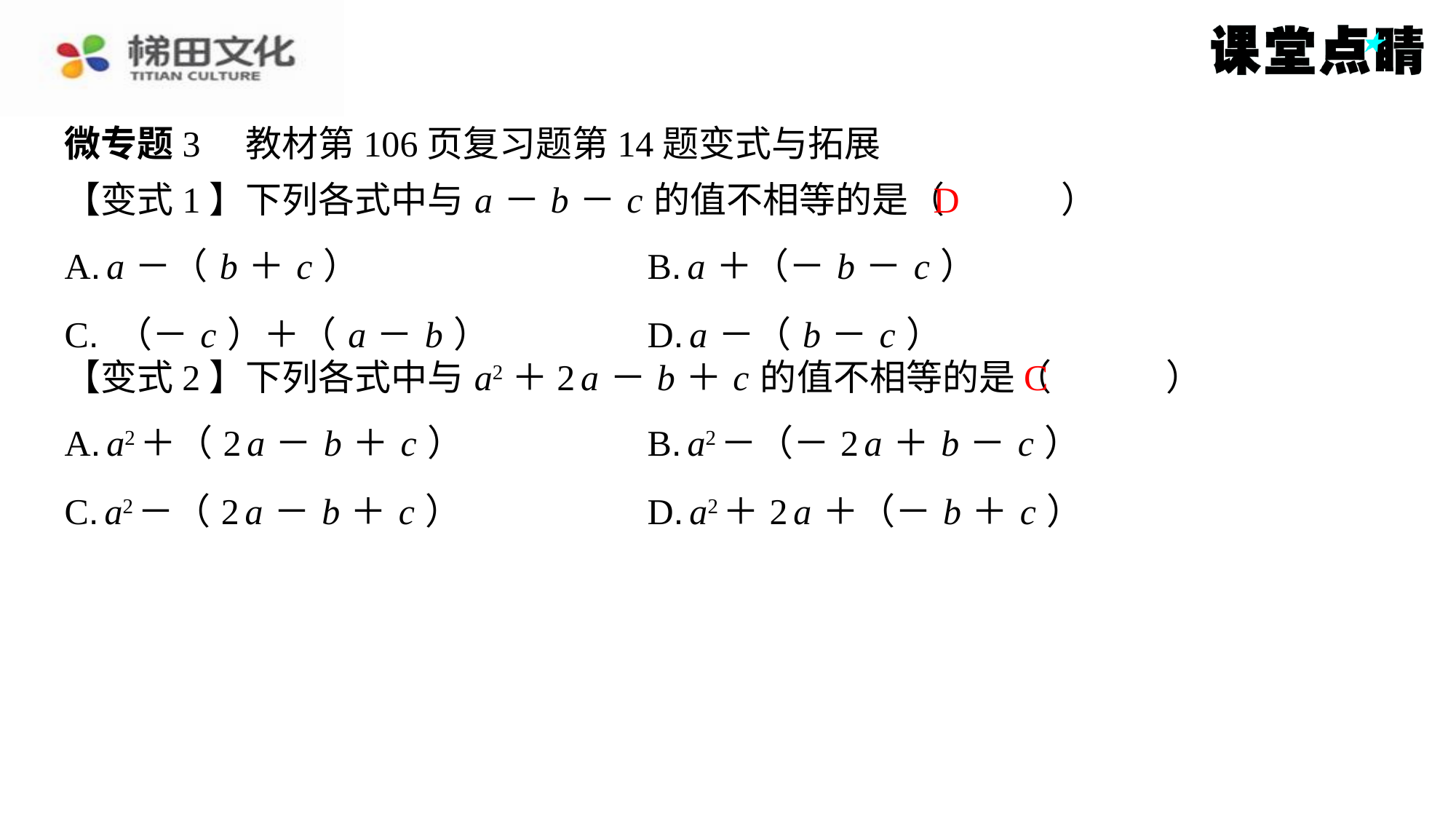

微专题3　教材第106页复习题第14题变式与拓展
【变式1】下列各式中与 a － b － c 的值不相等的是（　D　）
D
| A. a －（ b ＋ c ） | B. a ＋（－ b － c ） |
| --- | --- |
| C. （－ c ）＋（ a － b ） | D. a －（ b － c ） |
C
【变式2】下列各式中与 a2＋2 a － b ＋ c 的值不相等的是（　C　）
| A. a2＋（2 a － b ＋ c ） | B. a2－（－2 a ＋ b － c ） |
| --- | --- |
| C. a2－（2 a － b ＋ c ） | D. a2＋2 a ＋（－ b ＋ c ） |